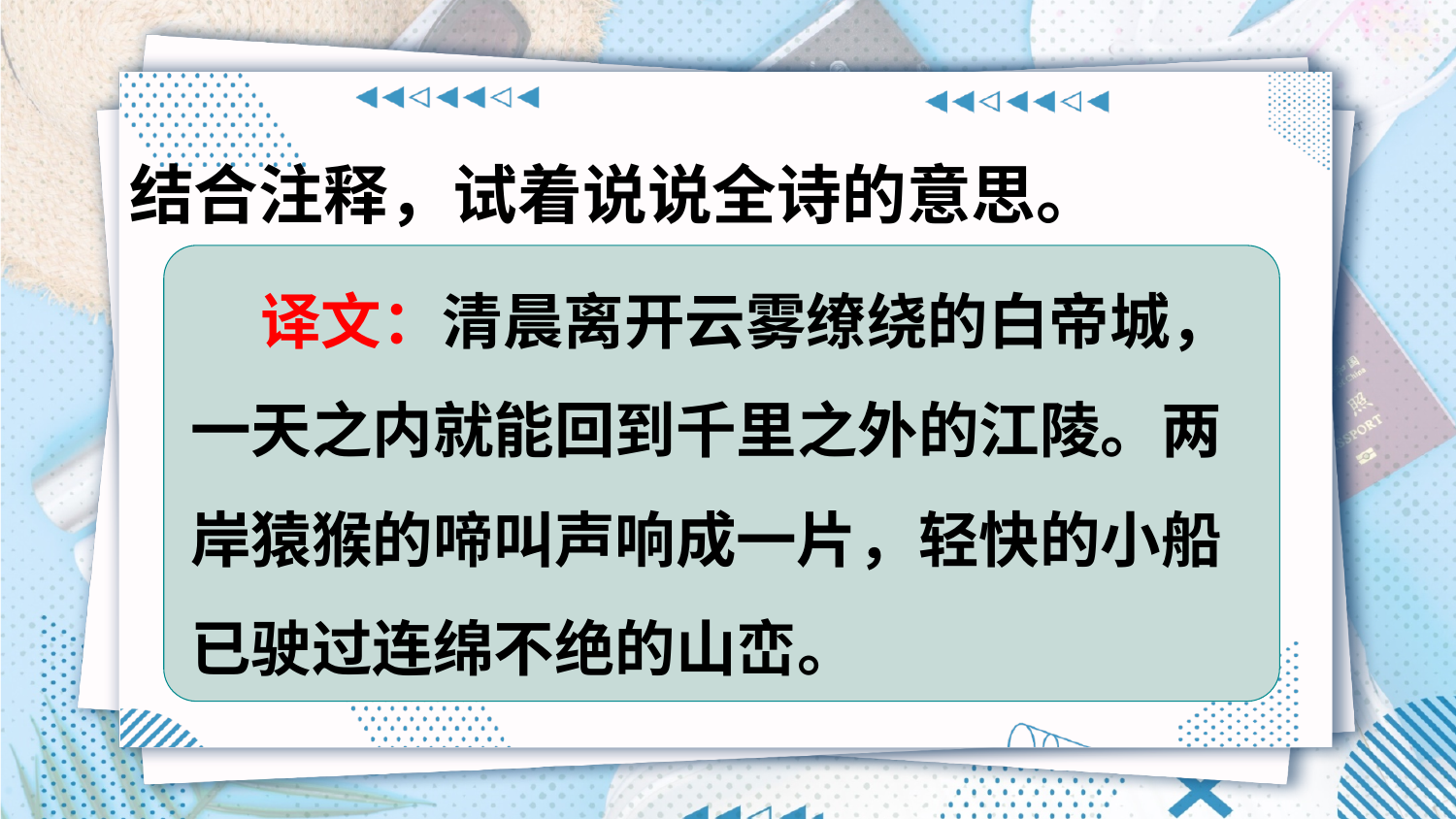

结合注释，试着说说全诗的意思。
    译文：清晨离开云雾缭绕的白帝城，一天之内就能回到千里之外的江陵。两岸猿猴的啼叫声响成一片，轻快的小船已驶过连绵不绝的山峦。